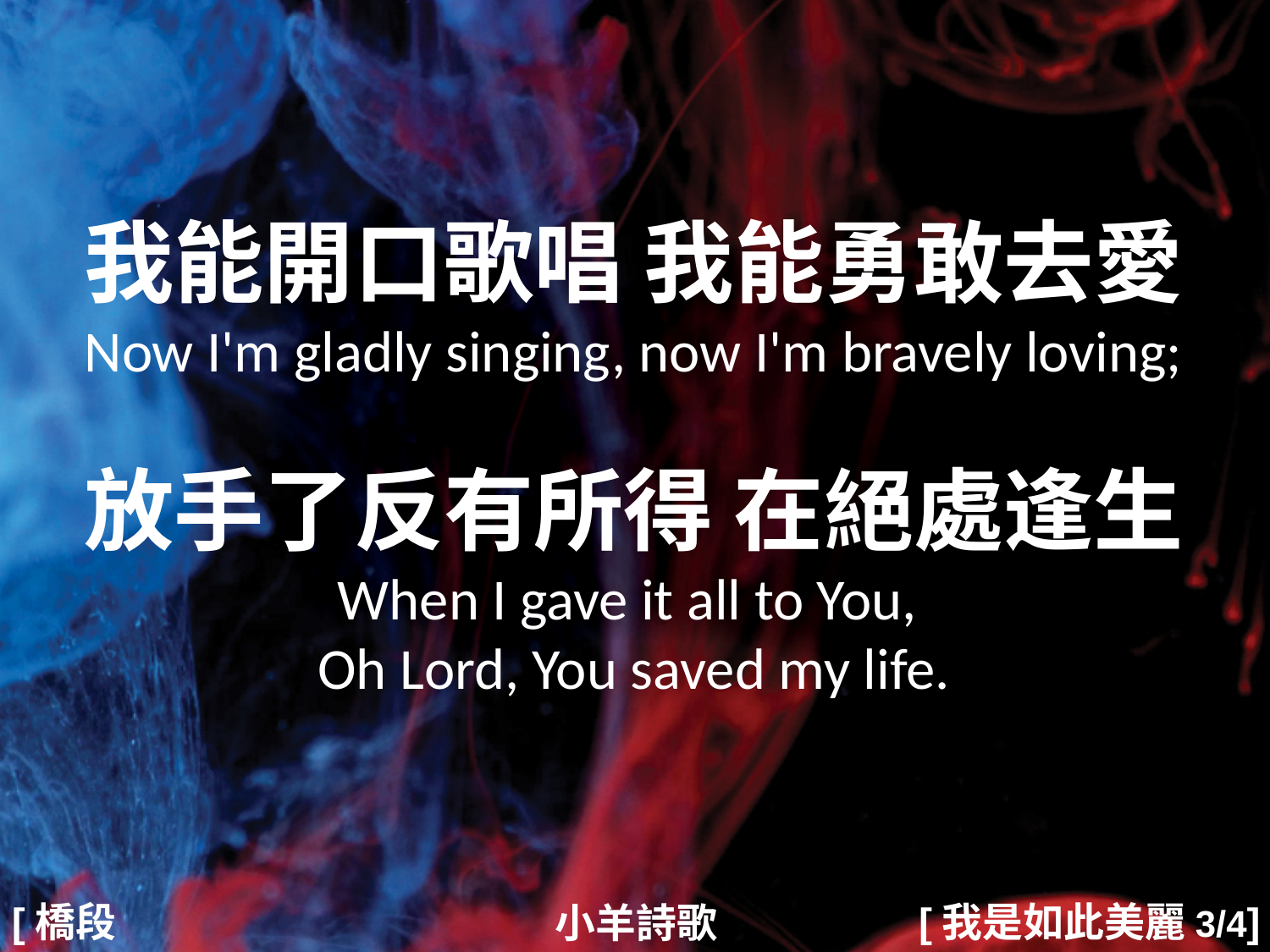

我能開口歌唱 我能勇敢去愛
Now I'm gladly singing, now I'm bravely loving;

放手了反有所得 在絕處逢生
When I gave it all to You,
Oh Lord, You saved my life.

#

[橋段1]
[我是如此美麗3/4]
小羊詩歌